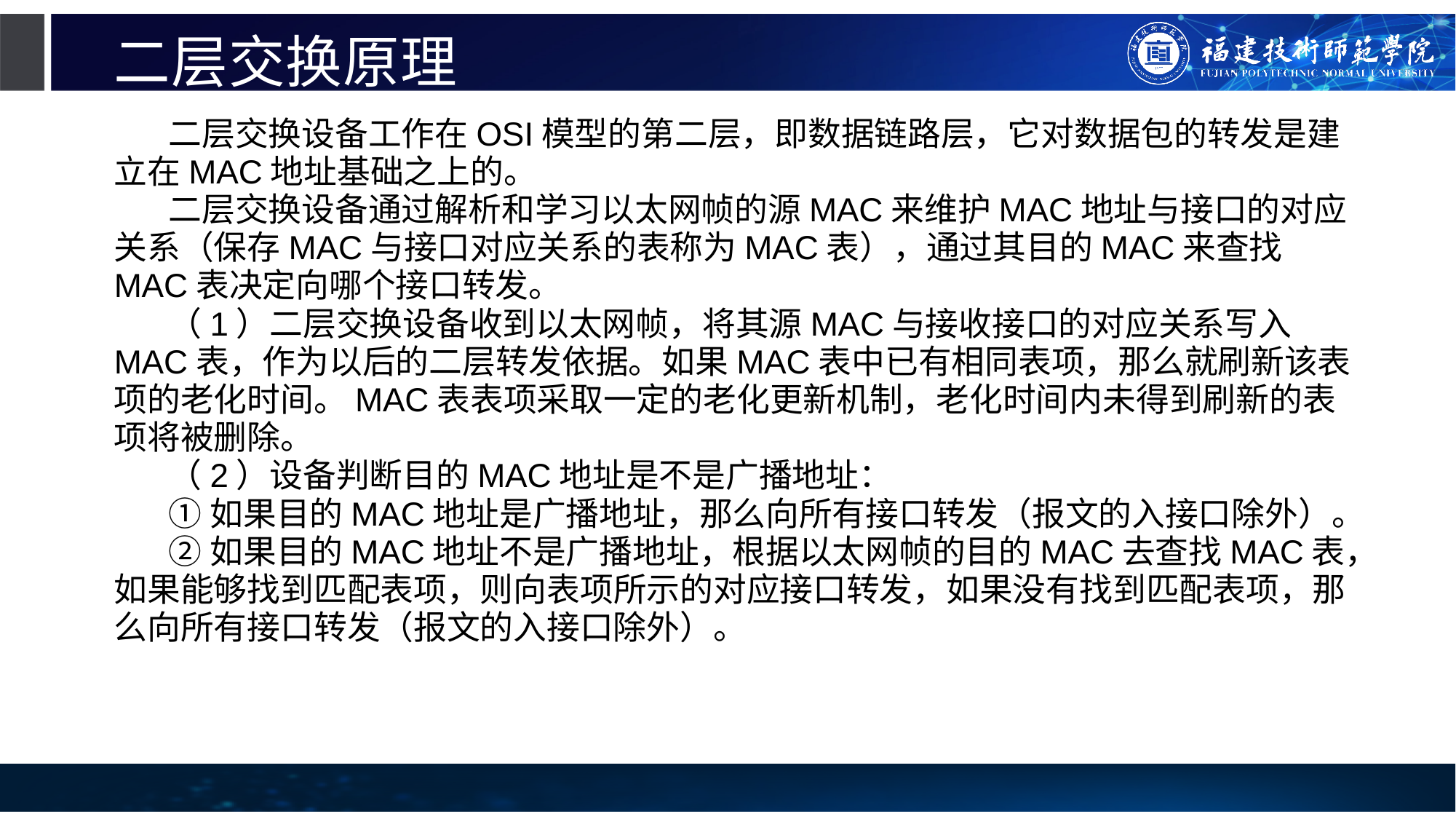

# 二层交换原理
二层交换设备工作在OSI模型的第二层，即数据链路层，它对数据包的转发是建立在MAC地址基础之上的。
二层交换设备通过解析和学习以太网帧的源MAC来维护MAC地址与接口的对应关系（保存MAC与接口对应关系的表称为MAC表），通过其目的MAC来查找MAC表决定向哪个接口转发。
（1）二层交换设备收到以太网帧，将其源MAC与接收接口的对应关系写入MAC表，作为以后的二层转发依据。如果MAC表中已有相同表项，那么就刷新该表项的老化时间。MAC表表项采取一定的老化更新机制，老化时间内未得到刷新的表项将被删除。
（2）设备判断目的MAC地址是不是广播地址：
①如果目的MAC地址是广播地址，那么向所有接口转发（报文的入接口除外）。
②如果目的MAC地址不是广播地址，根据以太网帧的目的MAC去查找MAC表，如果能够找到匹配表项，则向表项所示的对应接口转发，如果没有找到匹配表项，那么向所有接口转发（报文的入接口除外）。